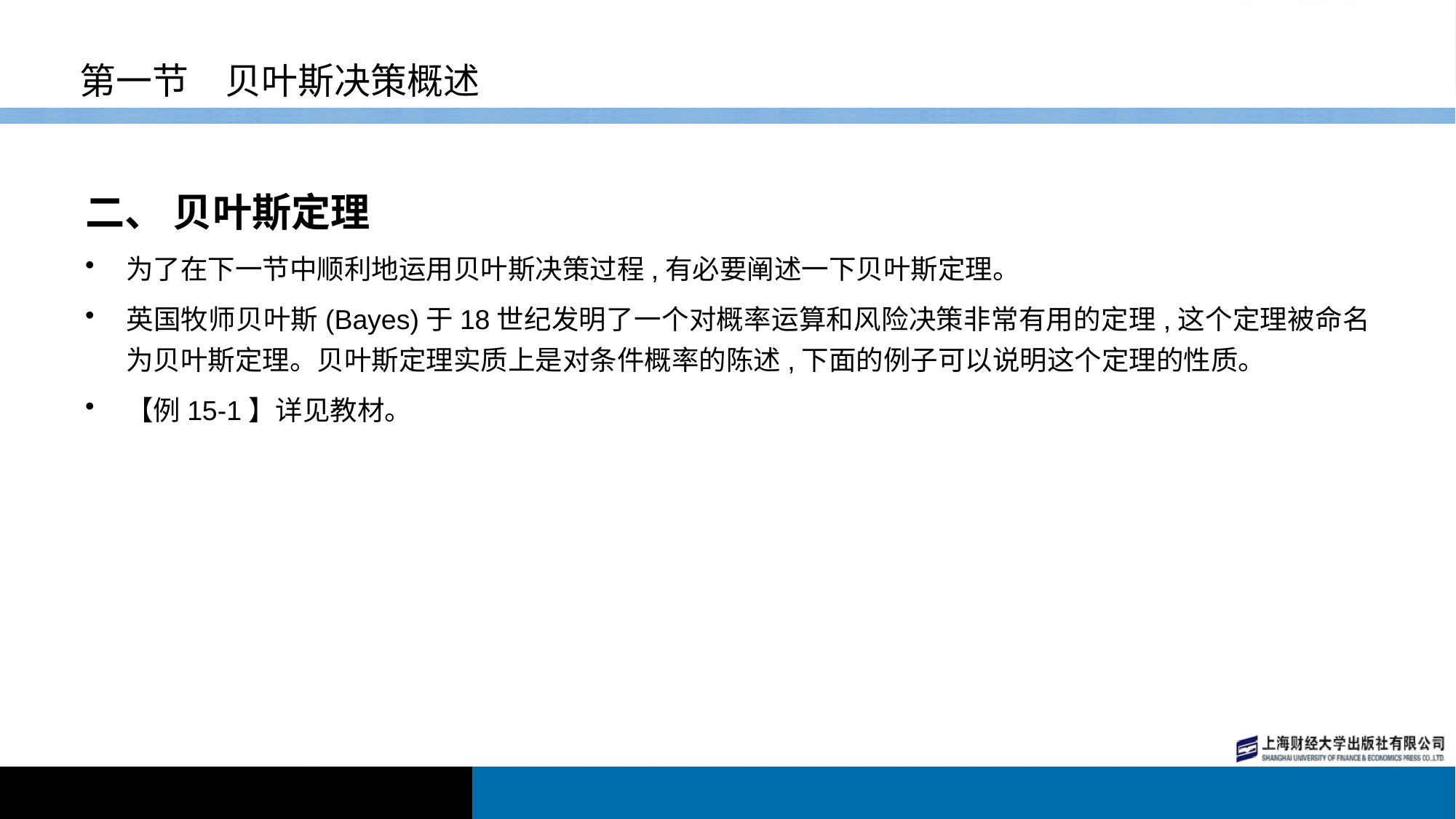

# 第一节　贝叶斯决策概述
二、 贝叶斯定理
为了在下一节中顺利地运用贝叶斯决策过程,有必要阐述一下贝叶斯定理。
英国牧师贝叶斯(Bayes)于18世纪发明了一个对概率运算和风险决策非常有用的定理,这个定理被命名为贝叶斯定理。贝叶斯定理实质上是对条件概率的陈述,下面的例子可以说明这个定理的性质。
【例15-1】详见教材。
5